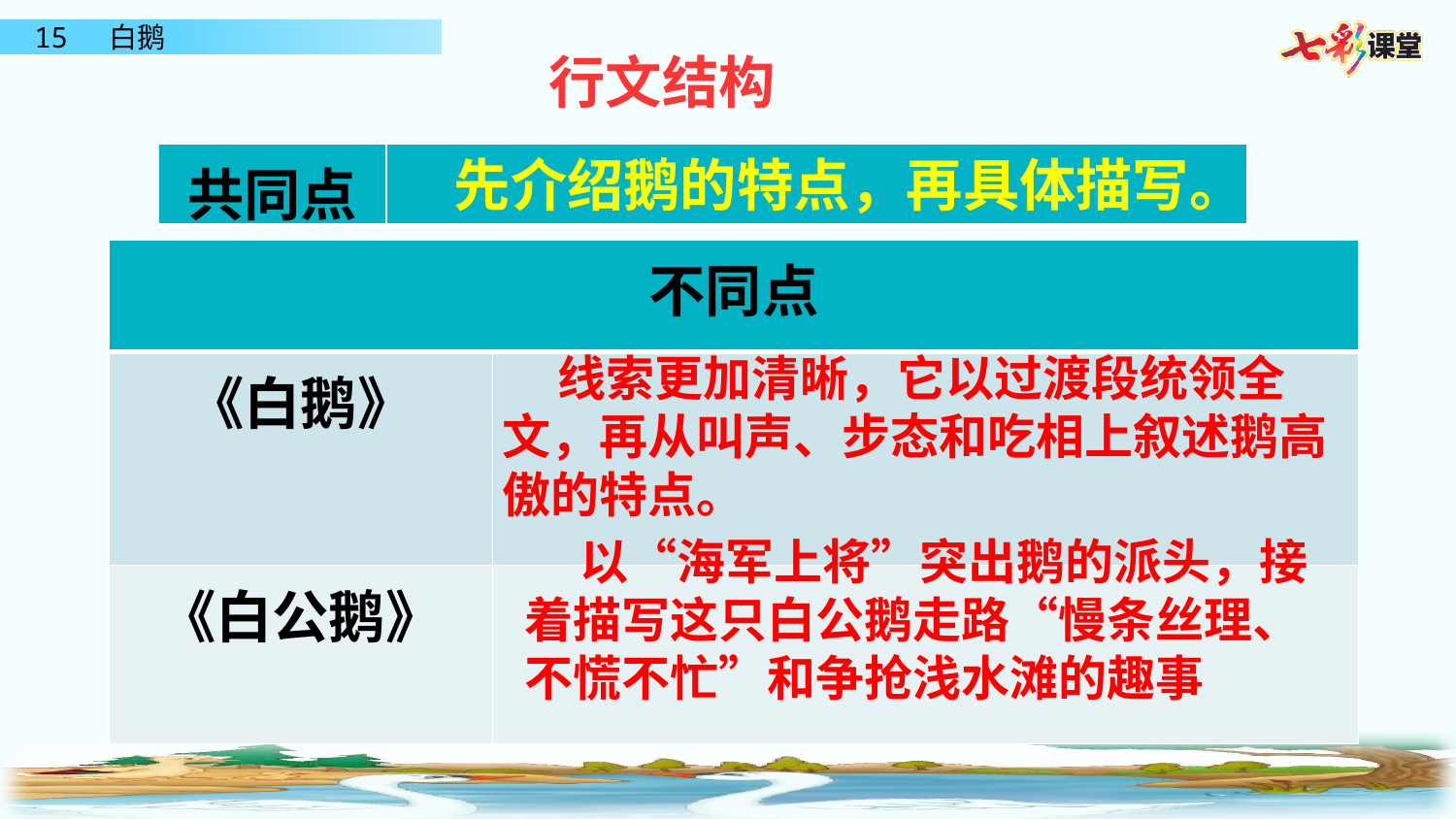

行文结构
先介绍鹅的特点，再具体描写。
| 共同点 |  |
| --- | --- |
| 不同点 |  |
| --- | --- |
| 《白鹅》 |  |
| 《白公鹅》 |  |
    线索更加清晰，它以过渡段统领全文，再从叫声、步态和吃相上叙述鹅高傲的特点。
    以“海军上将”突出鹅的派头，接着描写这只白公鹅走路“慢条丝理、不慌不忙”和争抢浅水滩的趣事